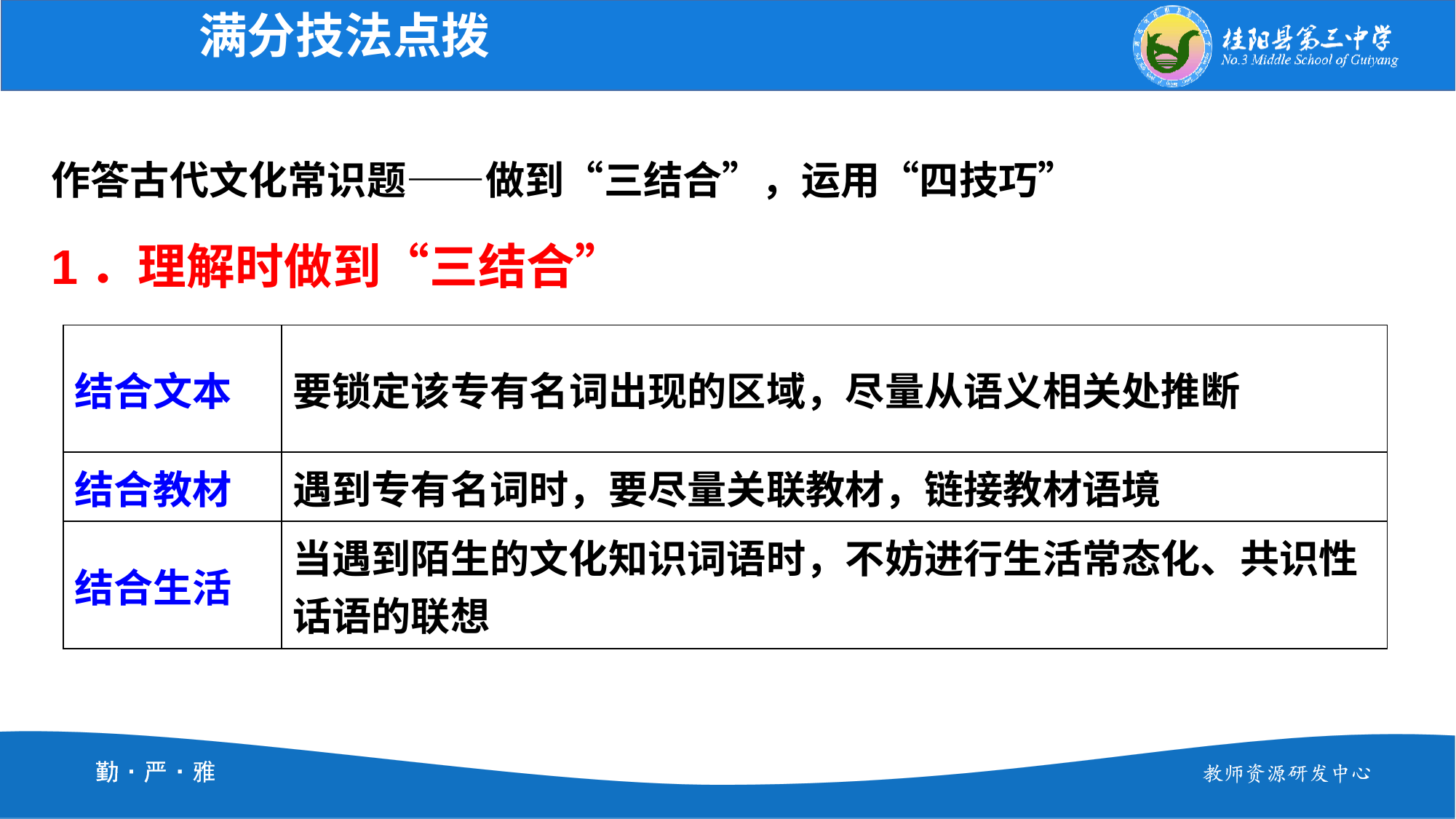

满分技法点拨
作答古代文化常识题——做到“三结合”，运用“四技巧”
1．理解时做到“三结合”
| 结合文本 | 要锁定该专有名词出现的区域，尽量从语义相关处推断 |
| --- | --- |
| 结合教材 | 遇到专有名词时，要尽量关联教材，链接教材语境 |
| 结合生活 | 当遇到陌生的文化知识词语时，不妨进行生活常态化、共识性话语的联想 |